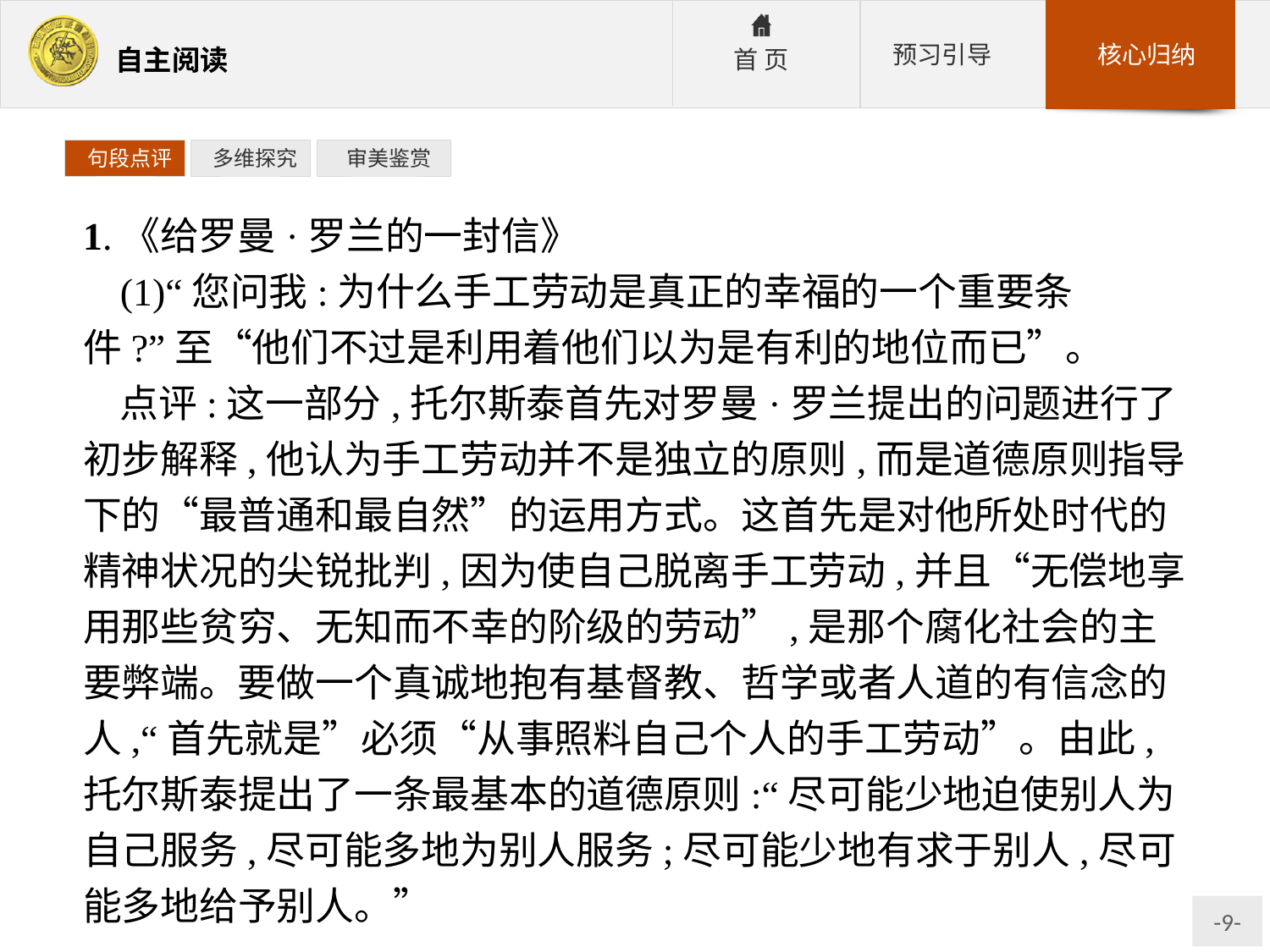

句段点评
 多维探究
 审美鉴赏
1.《给罗曼·罗兰的一封信》
(1)“您问我:为什么手工劳动是真正的幸福的一个重要条件?”至“他们不过是利用着他们以为是有利的地位而已”。
点评:这一部分,托尔斯泰首先对罗曼·罗兰提出的问题进行了初步解释,他认为手工劳动并不是独立的原则,而是道德原则指导下的“最普通和最自然”的运用方式。这首先是对他所处时代的精神状况的尖锐批判,因为使自己脱离手工劳动,并且“无偿地享用那些贫穷、无知而不幸的阶级的劳动”,是那个腐化社会的主要弊端。要做一个真诚地抱有基督教、哲学或者人道的有信念的人,“首先就是”必须“从事照料自己个人的手工劳动”。由此,托尔斯泰提出了一条最基本的道德原则:“尽可能少地迫使别人为自己服务,尽可能多地为别人服务;尽可能少地有求于别人,尽可能多地给予别人。”